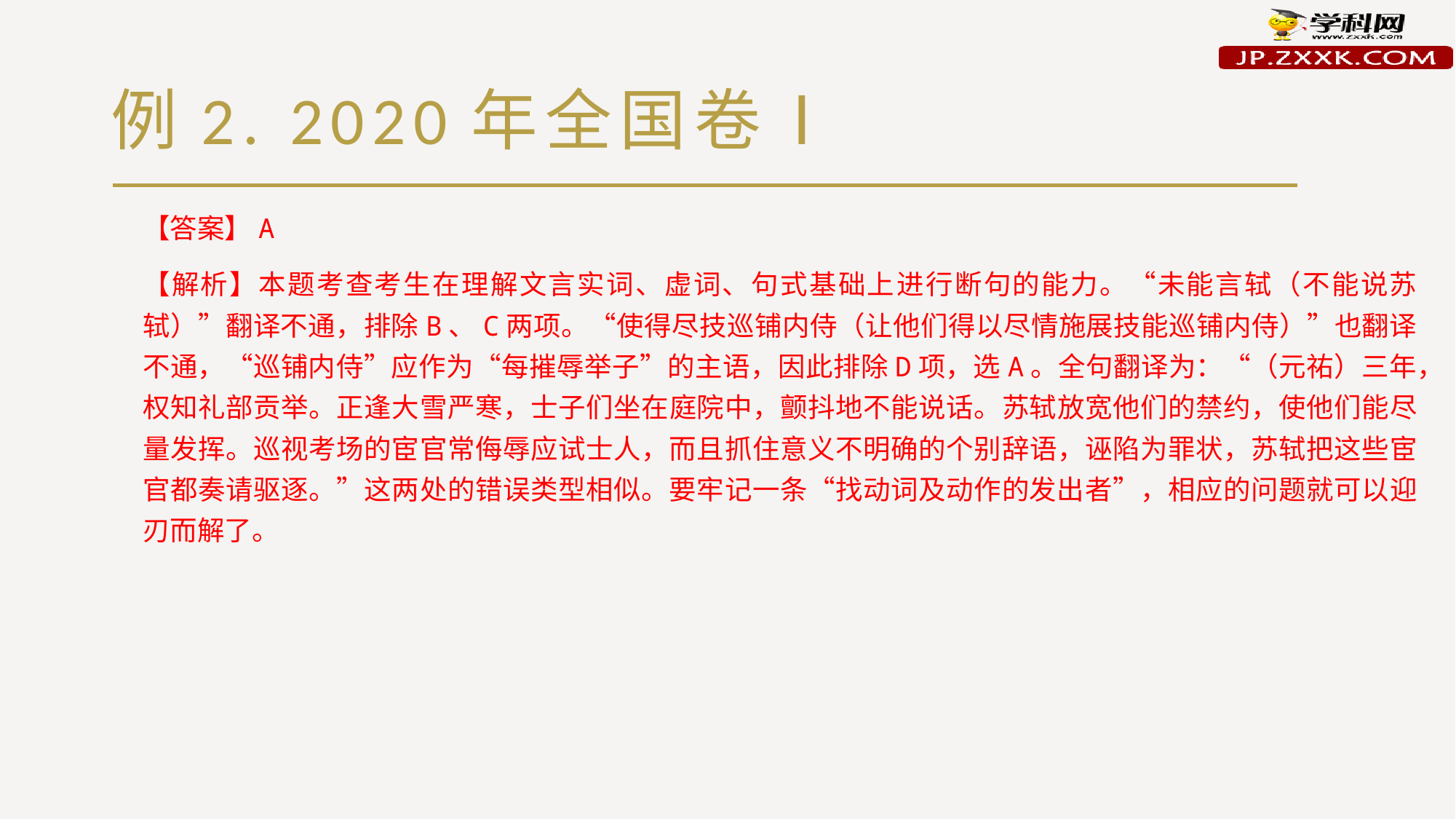

# 例2. 2020年全国卷Ⅰ
【答案】A
【解析】本题考查考生在理解文言实词、虚词、句式基础上进行断句的能力。“未能言轼（不能说苏轼）”翻译不通，排除B、C两项。“使得尽技巡铺内侍（让他们得以尽情施展技能巡铺内侍）”也翻译不通，“巡铺内侍”应作为“每摧辱举子”的主语，因此排除D项，选A。全句翻译为：“（元祐）三年，权知礼部贡举。正逢大雪严寒，士子们坐在庭院中，颤抖地不能说话。苏轼放宽他们的禁约，使他们能尽量发挥。巡视考场的宦官常侮辱应试士人，而且抓住意义不明确的个别辞语，诬陷为罪状，苏轼把这些宦官都奏请驱逐。”这两处的错误类型相似。要牢记一条“找动词及动作的发出者”，相应的问题就可以迎刃而解了。